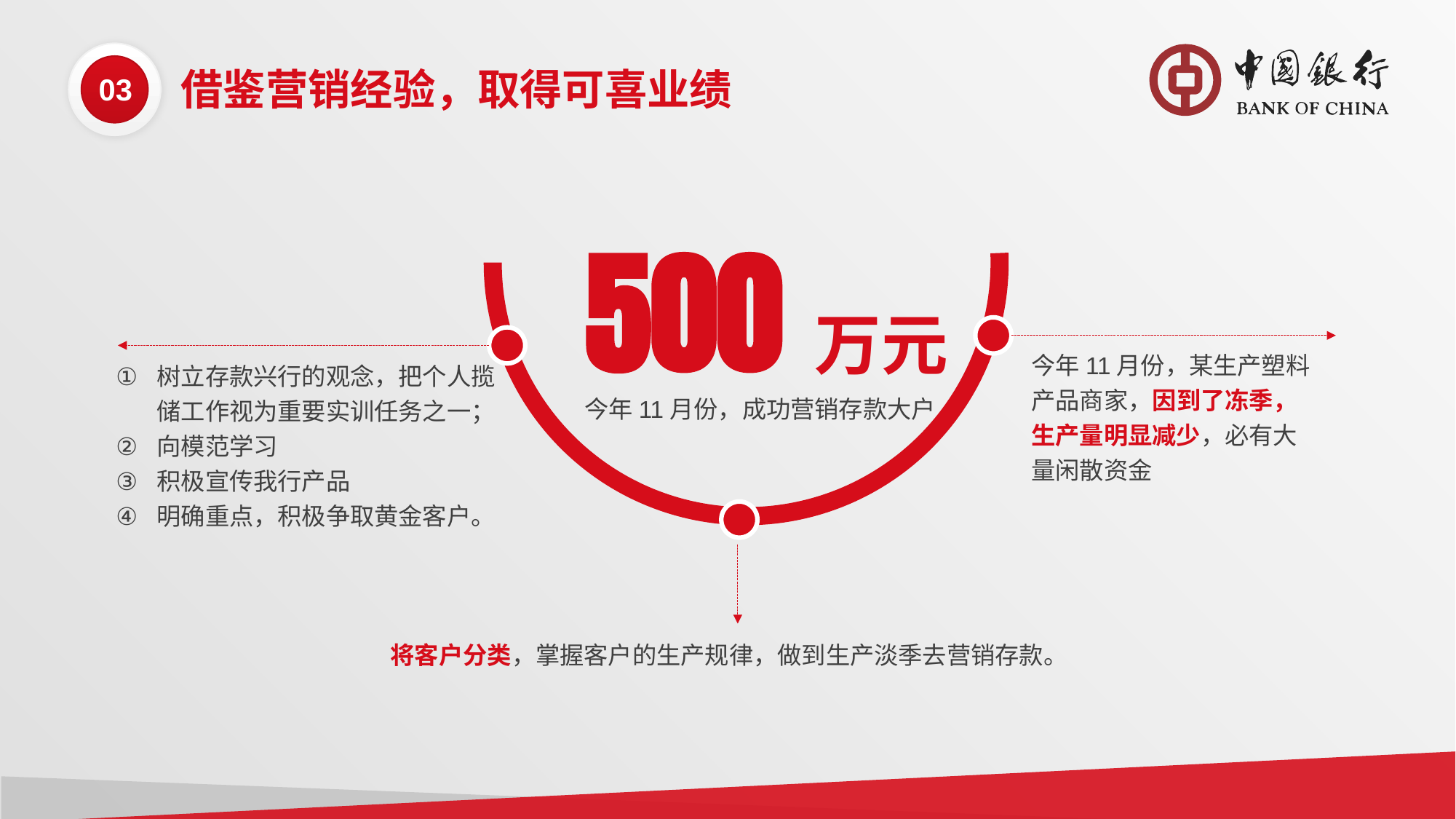

500万元
今年11月份，成功营销存款大户

03
借鉴营销经验，取得可喜业绩

今年11月份，某生产塑料产品商家，因到了冻季，生产量明显减少，必有大量闲散资金
树立存款兴行的观念，把个人揽储工作视为重要实训任务之一；
向模范学习
积极宣传我行产品
明确重点，积极争取黄金客户。

将客户分类，掌握客户的生产规律，做到生产淡季去营销存款。